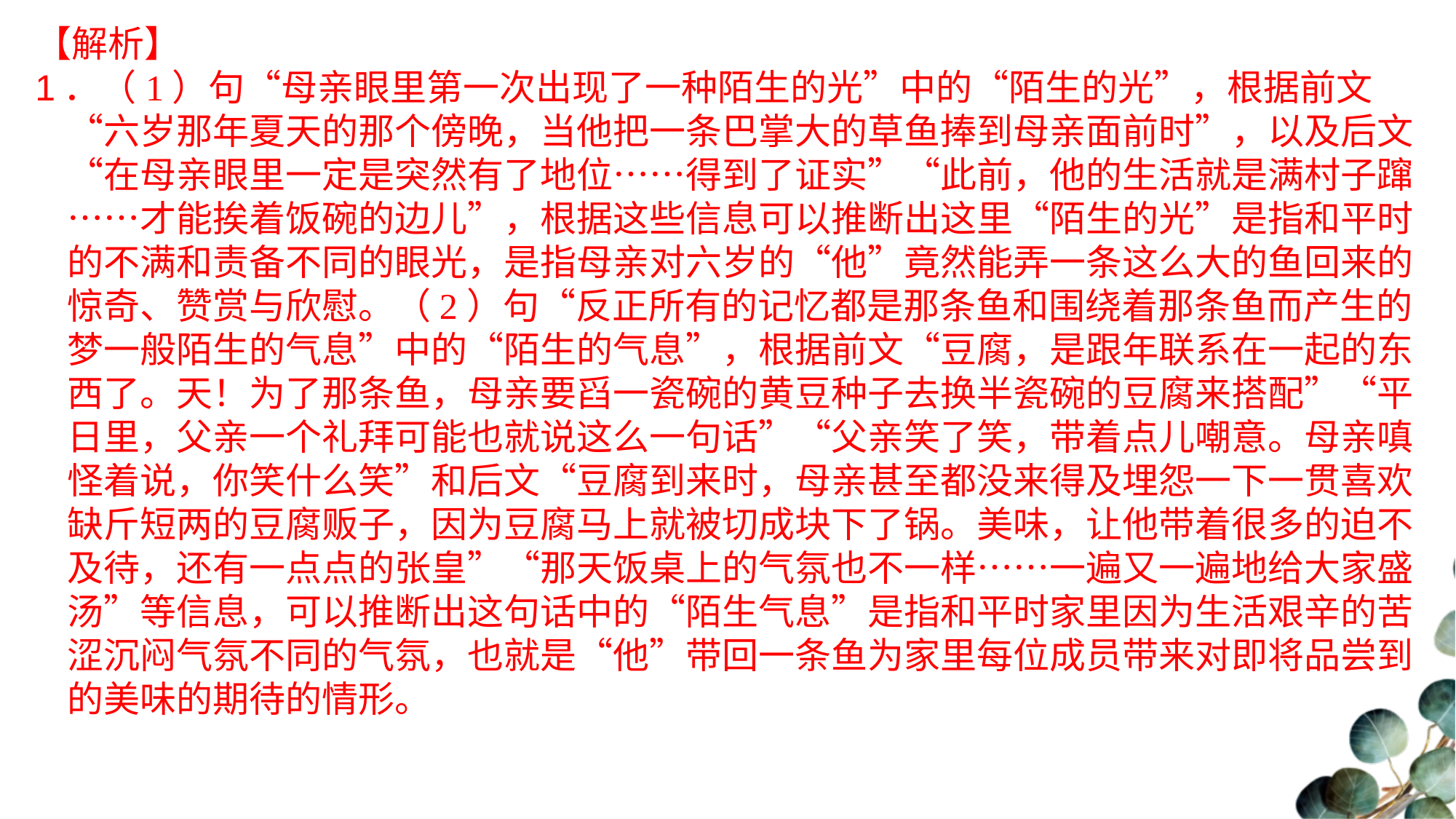

【解析】
1．（1）句“母亲眼里第一次出现了一种陌生的光”中的“陌生的光”，根据前文“六岁那年夏天的那个傍晚，当他把一条巴掌大的草鱼捧到母亲面前时”，以及后文“在母亲眼里一定是突然有了地位……得到了证实”“此前，他的生活就是满村子蹿……才能挨着饭碗的边儿”，根据这些信息可以推断出这里“陌生的光”是指和平时的不满和责备不同的眼光，是指母亲对六岁的“他”竟然能弄一条这么大的鱼回来的惊奇、赞赏与欣慰。（2）句“反正所有的记忆都是那条鱼和围绕着那条鱼而产生的梦一般陌生的气息”中的“陌生的气息”，根据前文“豆腐，是跟年联系在一起的东西了。天！为了那条鱼，母亲要舀一瓷碗的黄豆种子去换半瓷碗的豆腐来搭配”“平日里，父亲一个礼拜可能也就说这么一句话”“父亲笑了笑，带着点儿嘲意。母亲嗔怪着说，你笑什么笑”和后文“豆腐到来时，母亲甚至都没来得及埋怨一下一贯喜欢缺斤短两的豆腐贩子，因为豆腐马上就被切成块下了锅。美味，让他带着很多的迫不及待，还有一点点的张皇”“那天饭桌上的气氛也不一样……一遍又一遍地给大家盛汤”等信息，可以推断出这句话中的“陌生气息”是指和平时家里因为生活艰辛的苦涩沉闷气氛不同的气氛，也就是“他”带回一条鱼为家里每位成员带来对即将品尝到的美味的期待的情形。